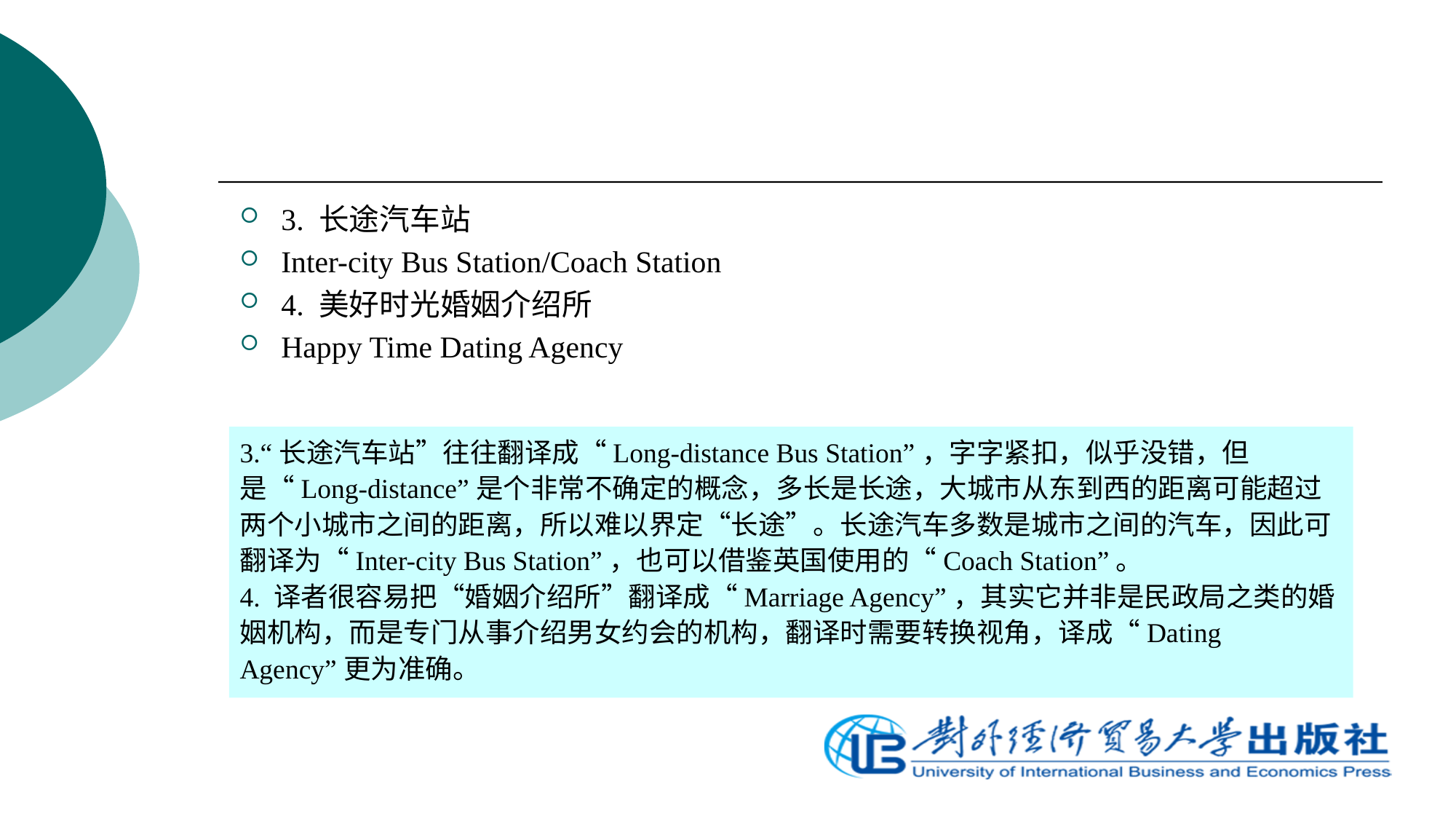

3. 长途汽车站
Inter-city Bus Station/Coach Station
4. 美好时光婚姻介绍所
Happy Time Dating Agency

3.“长途汽车站”往往翻译成“Long-distance Bus Station”，字字紧扣，似乎没错，但是“Long-distance”是个非常不确定的概念，多长是长途，大城市从东到西的距离可能超过两个小城市之间的距离，所以难以界定“长途”。长途汽车多数是城市之间的汽车，因此可翻译为“Inter-city Bus Station”，也可以借鉴英国使用的“Coach Station”。
4. 译者很容易把“婚姻介绍所”翻译成“Marriage Agency”，其实它并非是民政局之类的婚姻机构，而是专门从事介绍男女约会的机构，翻译时需要转换视角，译成“Dating Agency”更为准确。